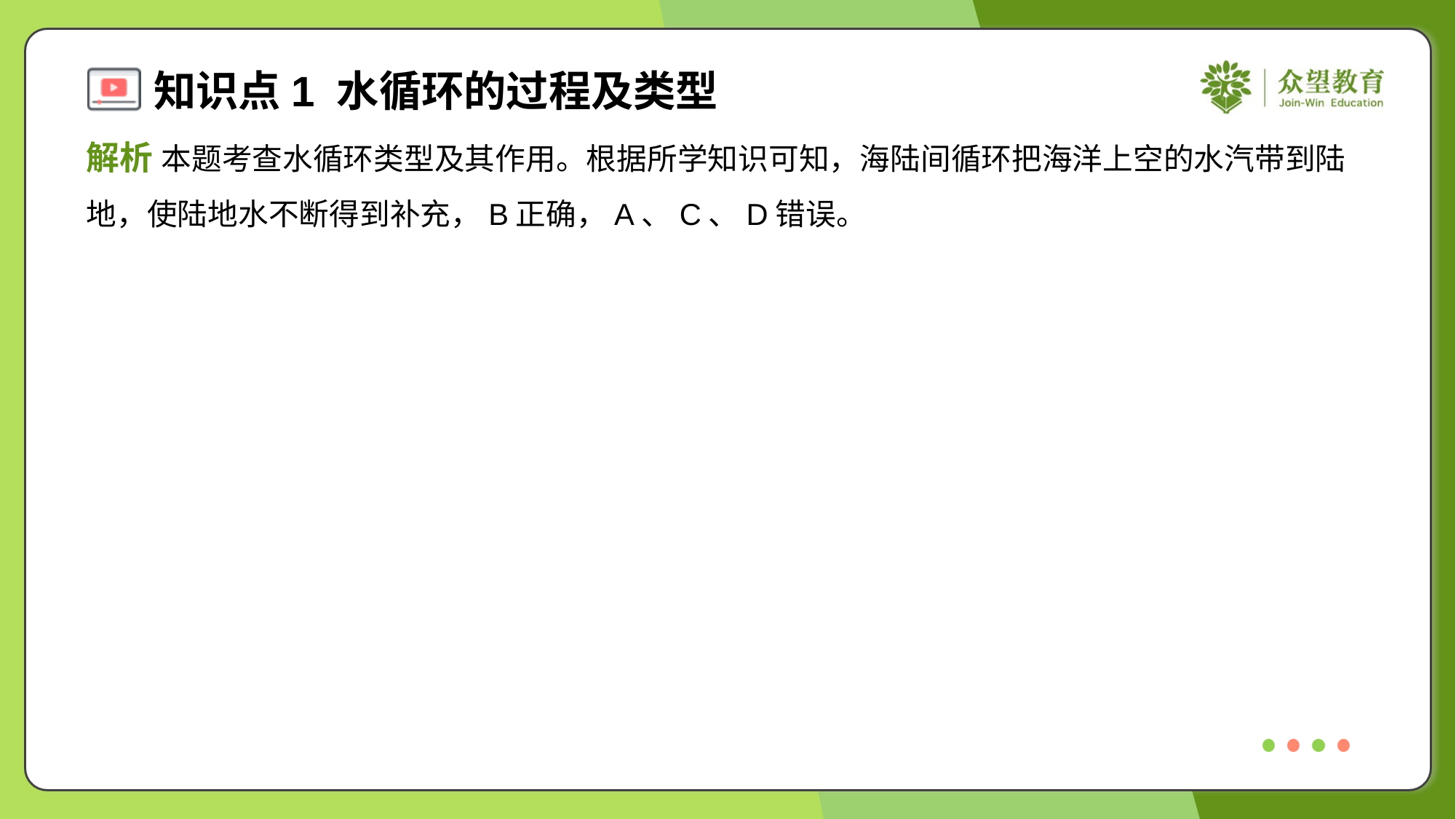

解析 本题考查水循环类型及其作用。根据所学知识可知，海陆间循环把海洋上空的水汽带到陆
地，使陆地水不断得到补充，B正确，A、C、D错误。